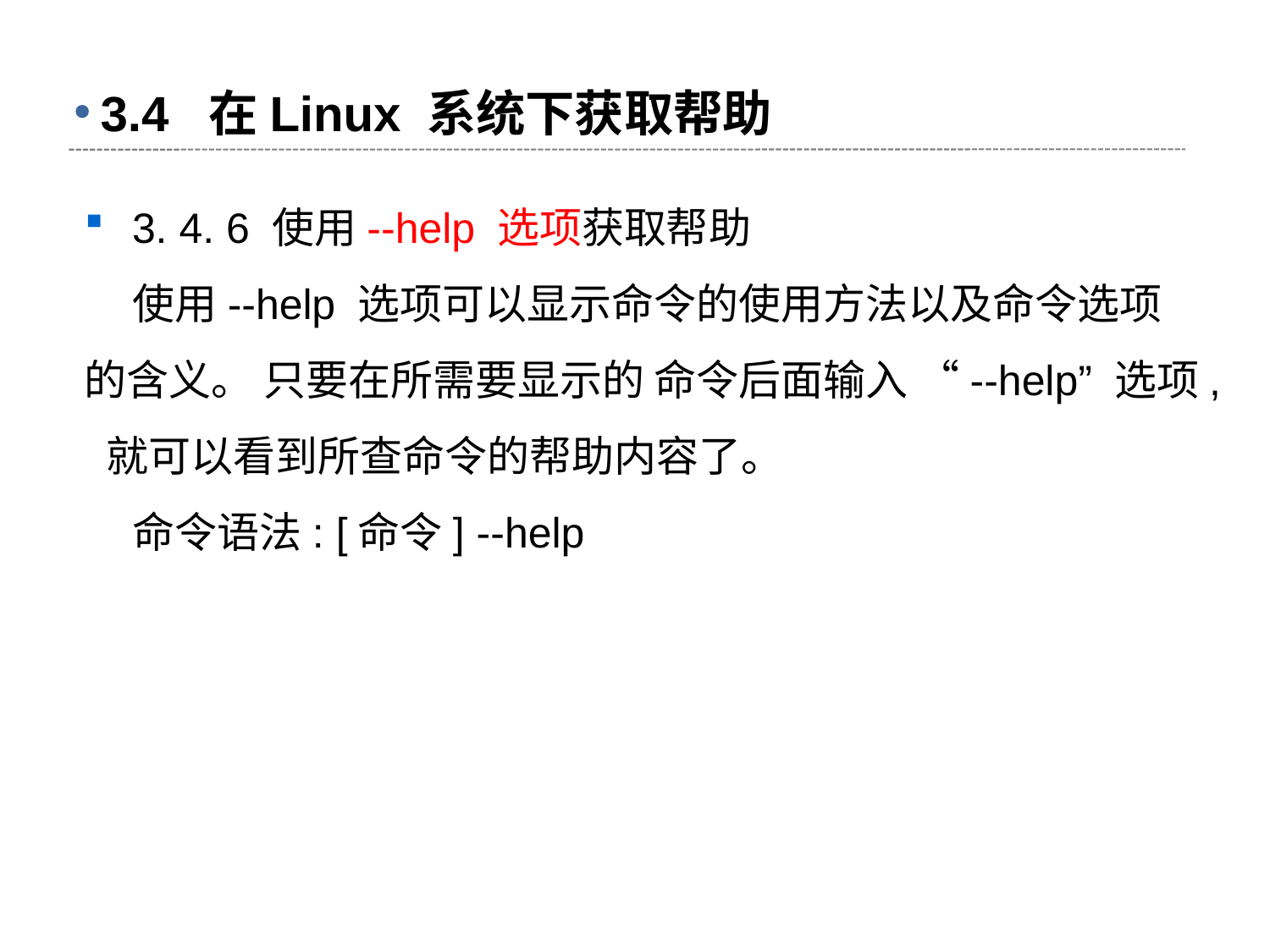

# 3.4  在Linux 系统下获取帮助
3. 4. 6 使用--help 选项获取帮助
    使用--help 选项可以显示命令的使用方法以及命令选项的含义。 只要在所需要显示的 命令后面输入 “--help” 选项, 就可以看到所查命令的帮助内容了。
    命令语法: [命令] --help